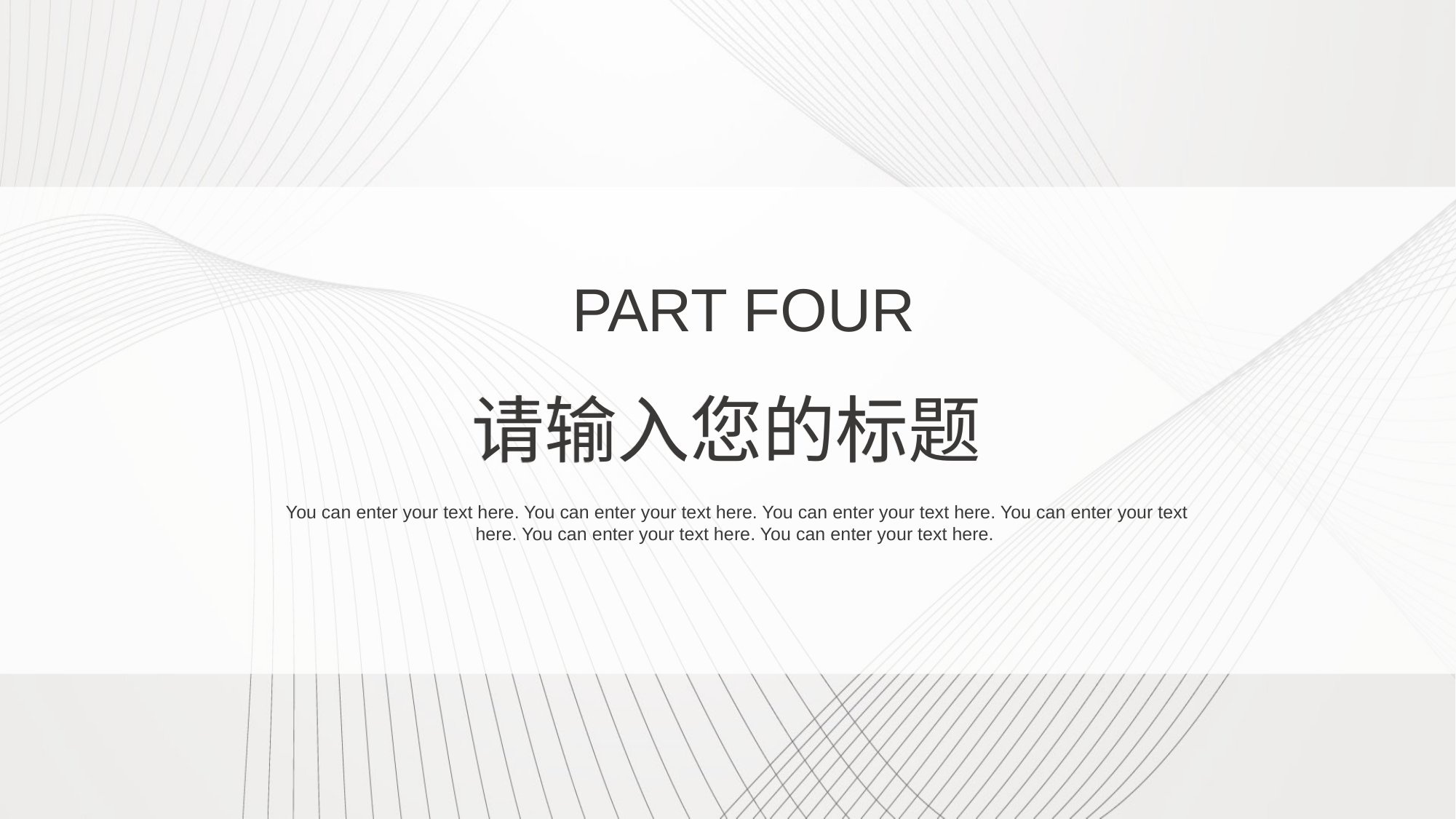

PART FOUR
请输入您的标题
You can enter your text here. You can enter your text here. You can enter your text here. You can enter your text here. You can enter your text here. You can enter your text here.